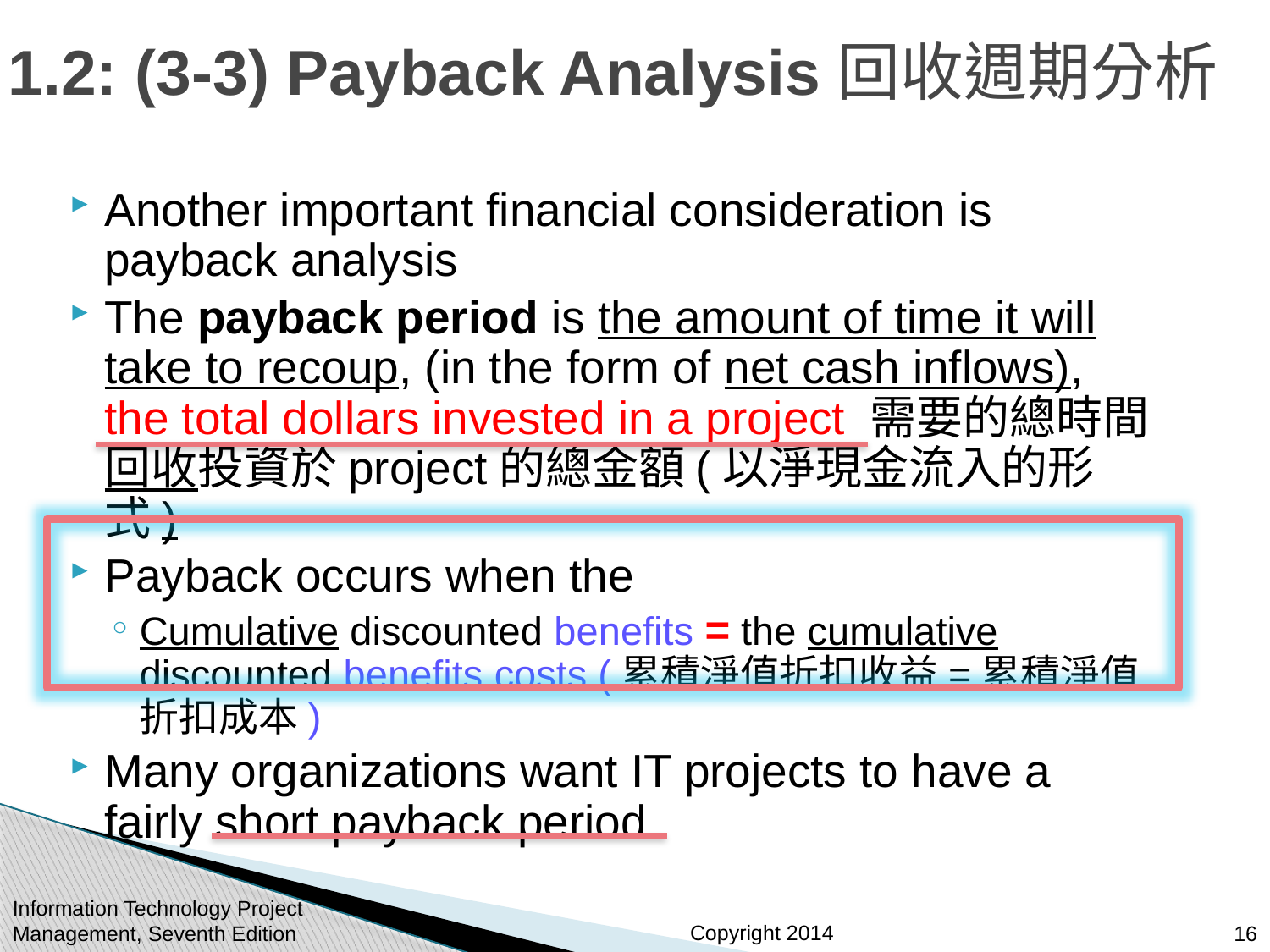

# 1.2: (3-3) Payback Analysis回收週期分析
Another important financial consideration is payback analysis
The payback period is the amount of time it will take to recoup, (in the form of net cash inflows), the total dollars invested in a project 需要的總時間回收投資於project的總金額(以淨現金流入的形式)
Payback occurs when the
Cumulative discounted benefits = the cumulative discounted benefits costs (累積淨值折扣收益=累積淨值折扣成本)
Many organizations want IT projects to have a fairly short payback period

Information Technology Project Management, Seventh Edition
16